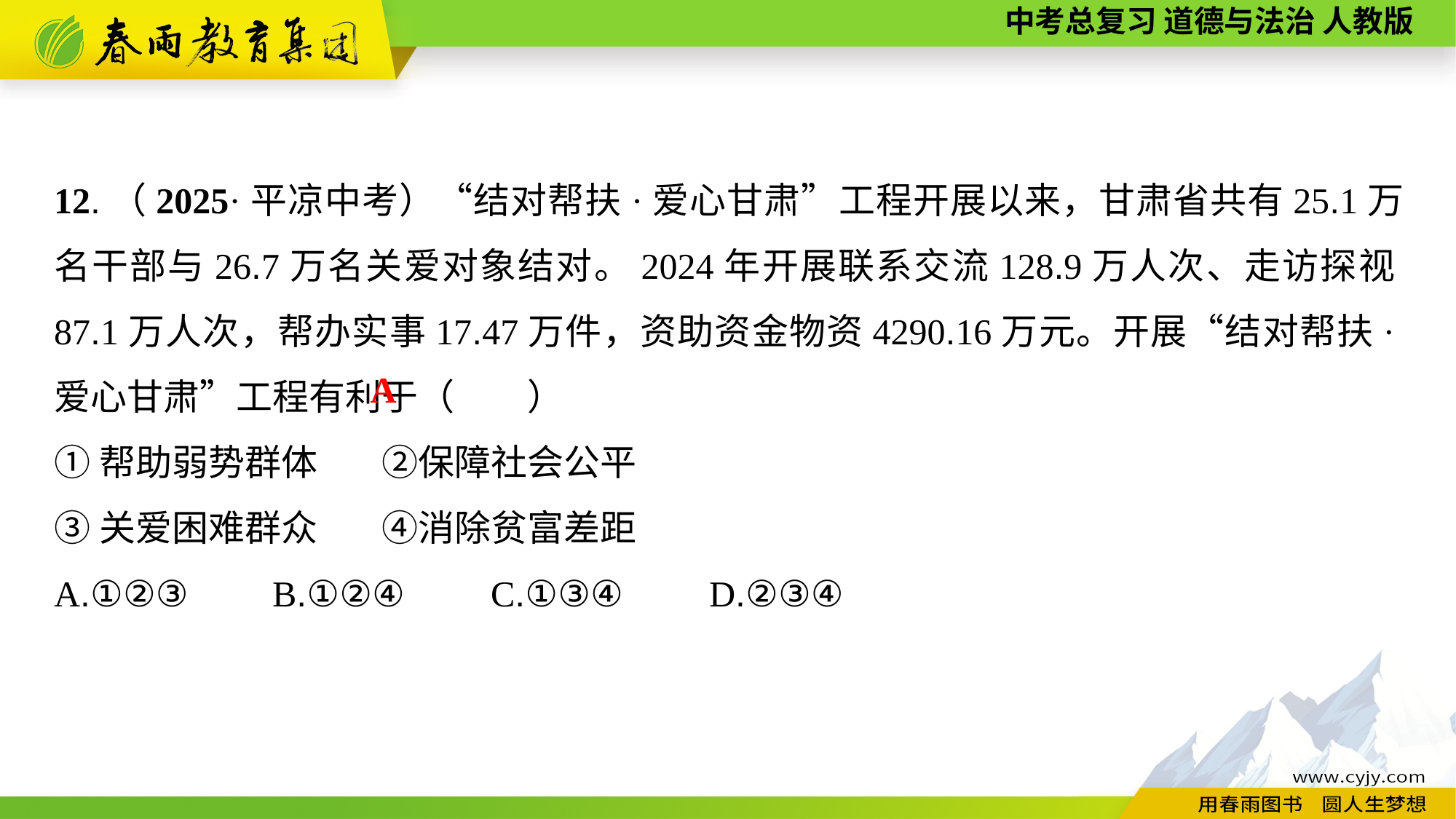

12.（2025·平凉中考）“结对帮扶·爱心甘肃”工程开展以来，甘肃省共有25.1万名干部与26.7万名关爱对象结对。2024年开展联系交流128.9万人次、走访探视87.1万人次，帮办实事17.47万件，资助资金物资4290.16万元。开展“结对帮扶·爱心甘肃”工程有利于（　　）
①帮助弱势群体	②保障社会公平
③关爱困难群众	④消除贫富差距
A.①②③	B.①②④	C.①③④	D.②③④
A